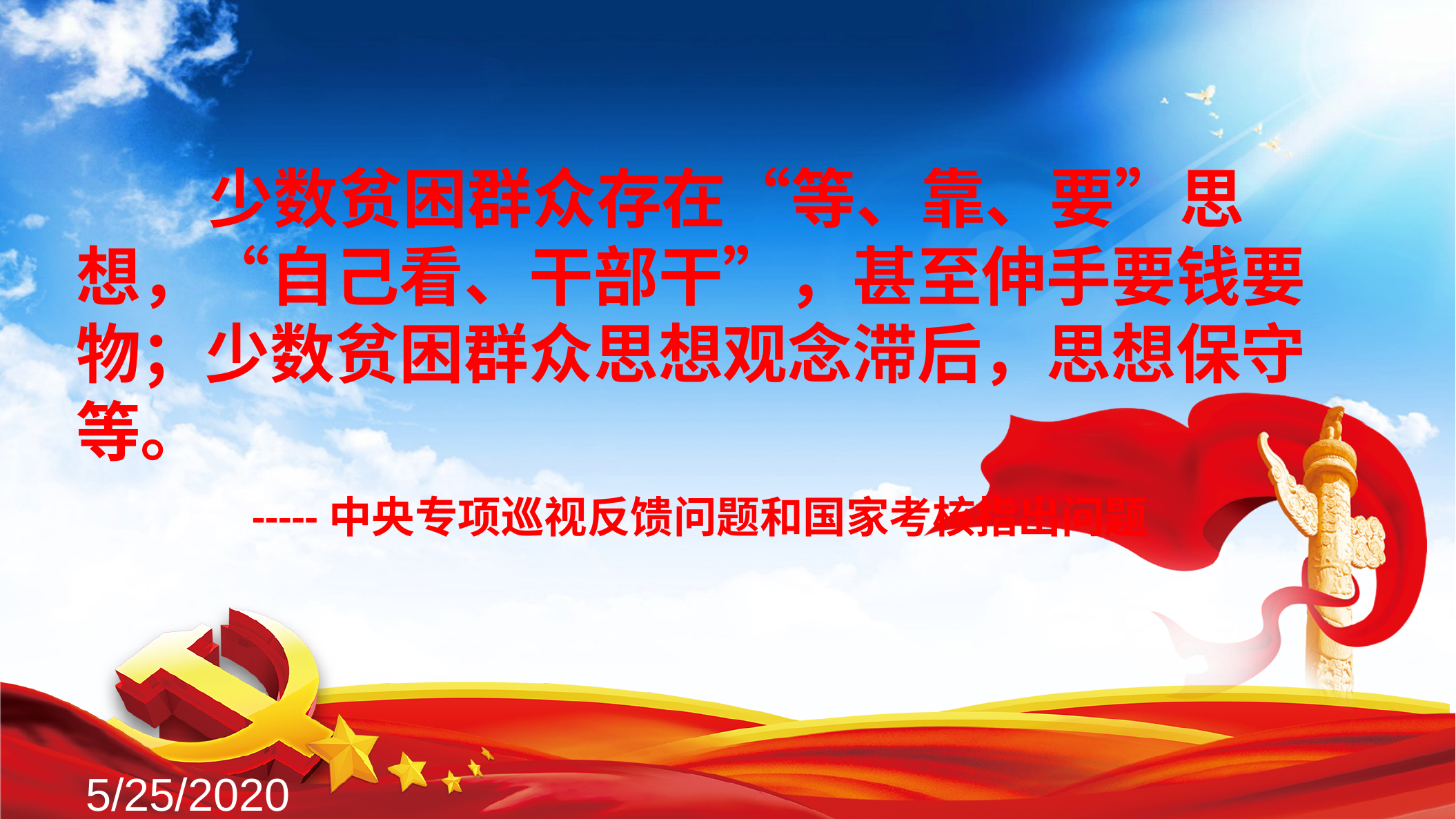

少数贫困群众存在“等、靠、要”思想，“自己看、干部干”，甚至伸手要钱要物；少数贫困群众思想观念滞后，思想保守等。
            -----中央专项巡视反馈问题和国家考核指出问题
5/25/2020